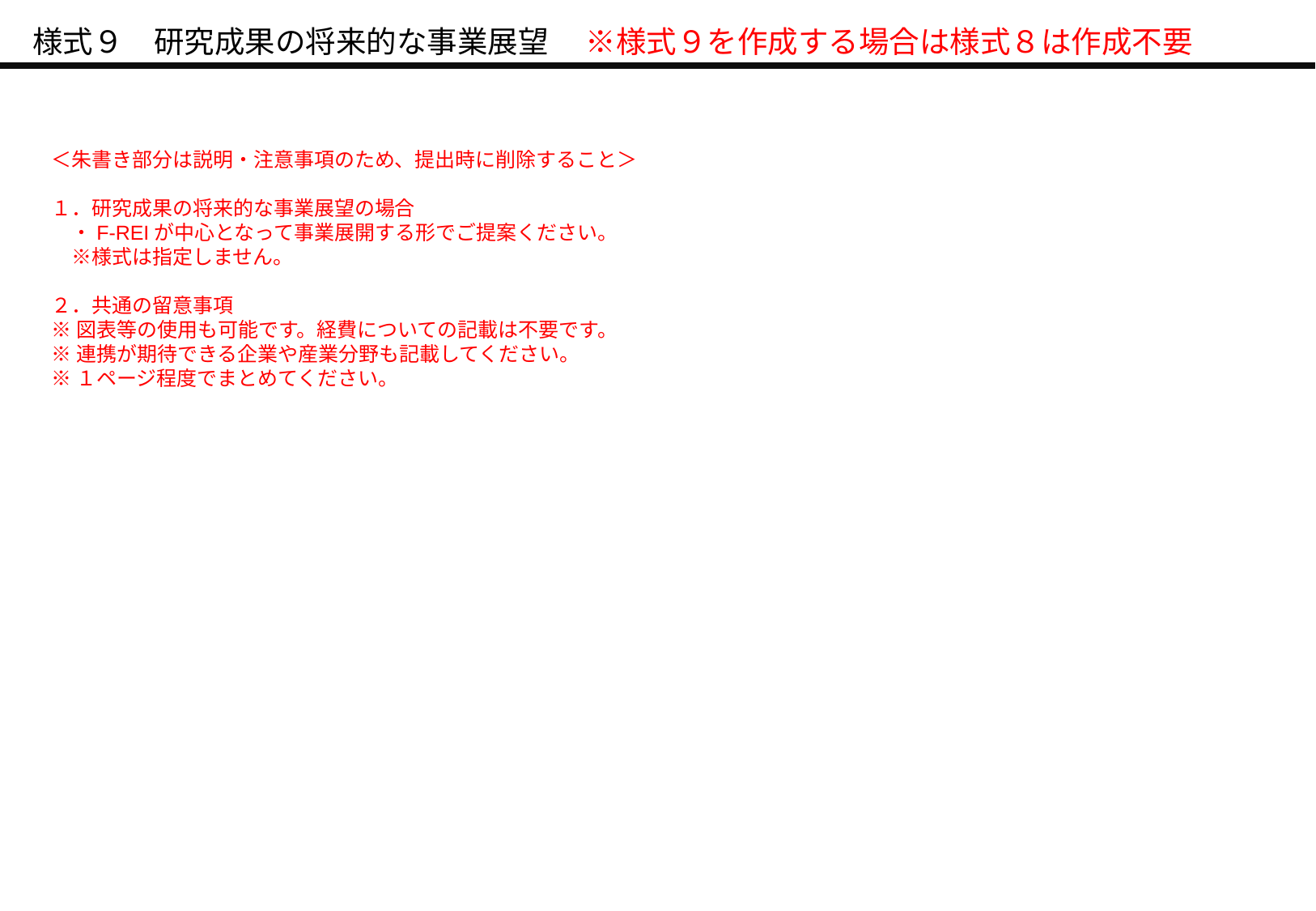

様式９　研究成果の将来的な事業展望　 ※様式９を作成する場合は様式８は作成不要
＜朱書き部分は説明・注意事項のため、提出時に削除すること＞

１．研究成果の将来的な事業展望の場合
　・F-REIが中心となって事業展開する形でご提案ください。
　※様式は指定しません。

２．共通の留意事項
※図表等の使用も可能です。経費についての記載は不要です。
※連携が期待できる企業や産業分野も記載してください。
※１ページ程度でまとめてください。